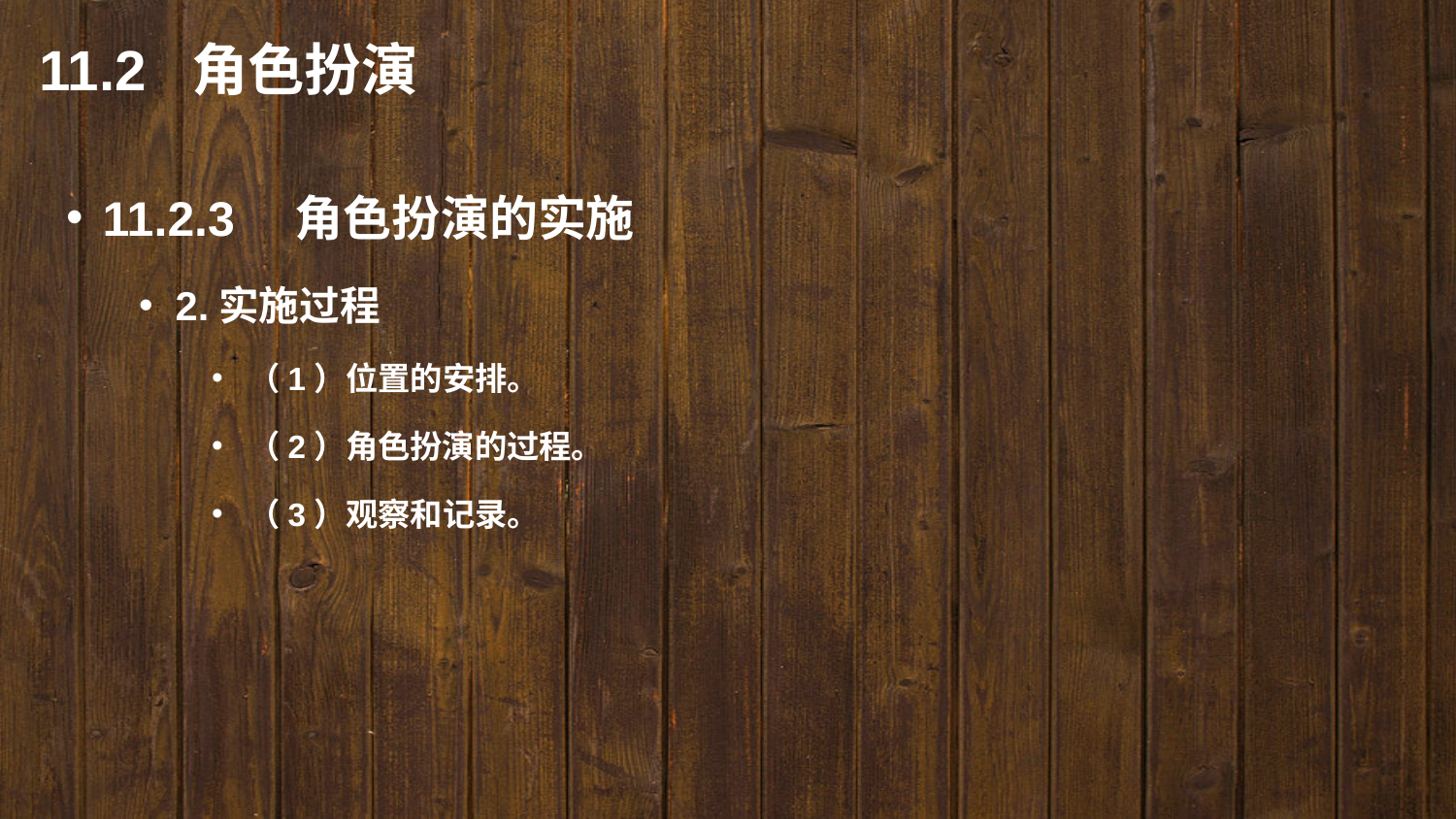

11.2  角色扮演
11.2.3　角色扮演的实施
2.实施过程
（1）位置的安排。
（2）角色扮演的过程。
（3）观察和记录。